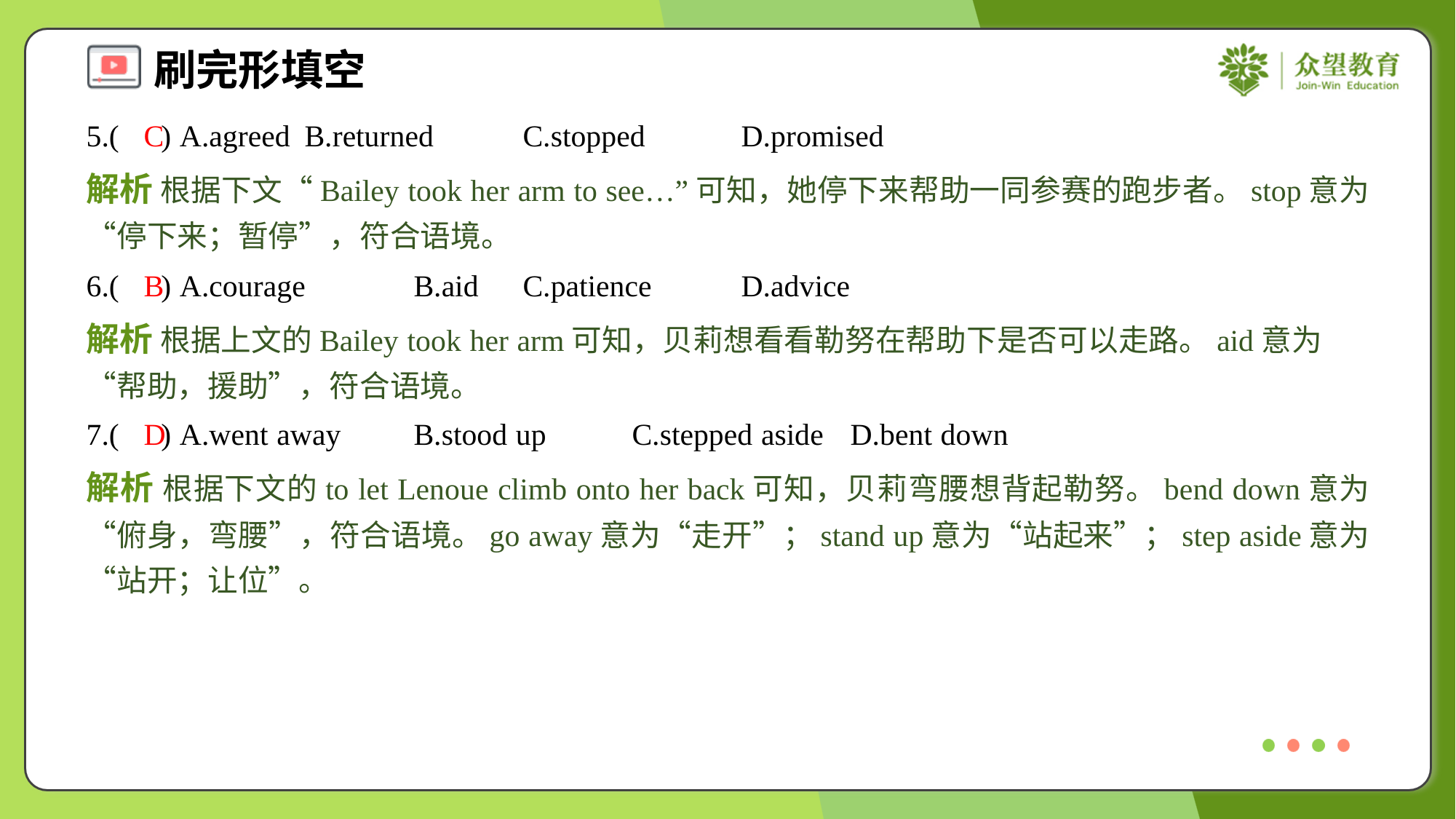

5.(     ) A.agreed	B.returned	C.stopped	D.promised
C
解析 根据下文“Bailey took her arm to see…”可知，她停下来帮助一同参赛的跑步者。stop意为“停下来；暂停”，符合语境。
6.(     ) A.courage	B.aid	C.patience	D.advice
B
解析 根据上文的Bailey took her arm可知，贝莉想看看勒努在帮助下是否可以走路。aid意为“帮助，援助”，符合语境。
7.(     ) A.went away	B.stood up	C.stepped aside	D.bent down
D
解析 根据下文的to let Lenoue climb onto her back可知，贝莉弯腰想背起勒努。bend down意为“俯身，弯腰”，符合语境。go away意为“走开”；stand up意为“站起来”；step aside意为“站开；让位”。